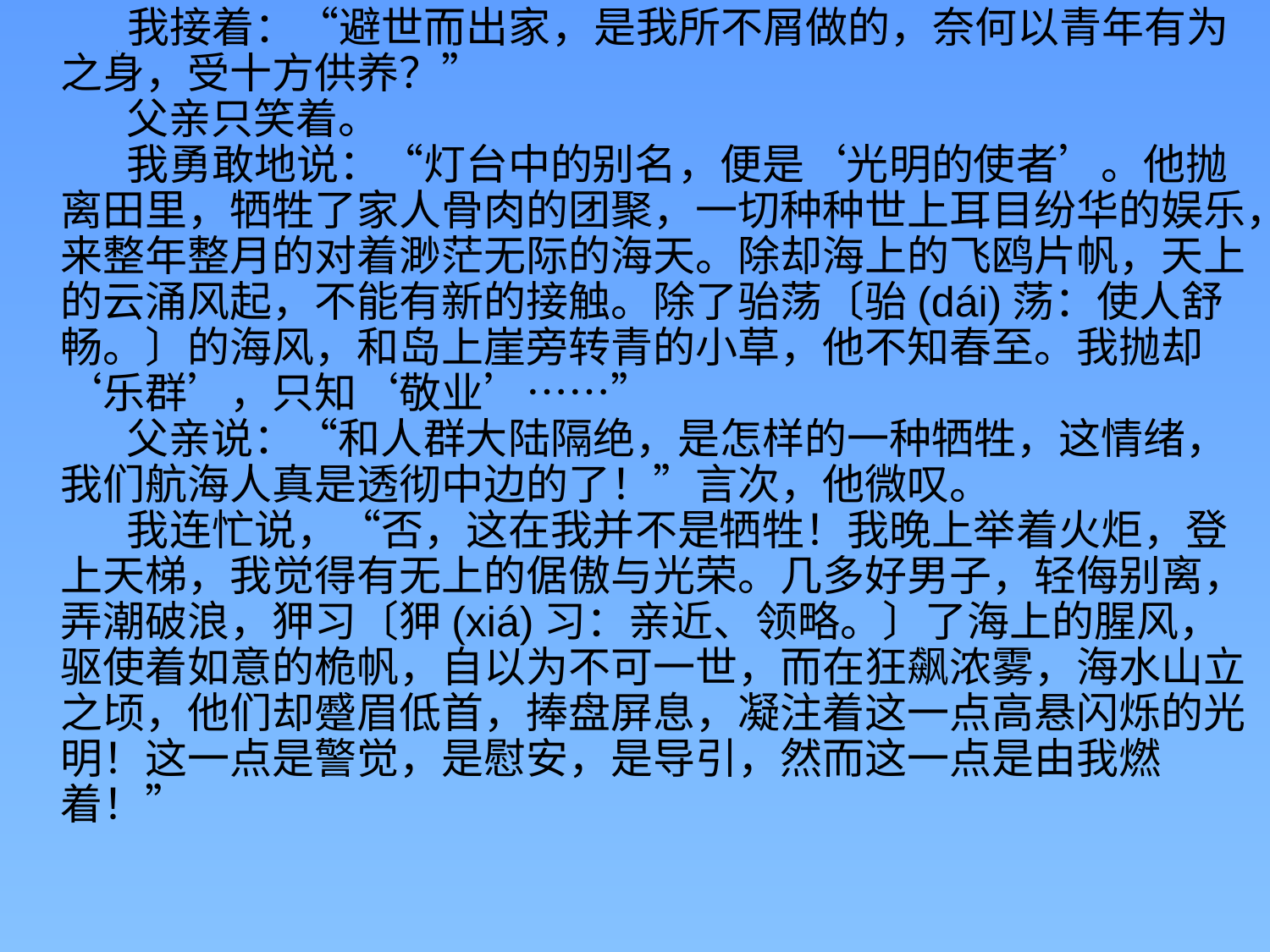

我接着：“避世而出家，是我所不屑做的，奈何以青年有为之身，受十方供养？”
       父亲只笑着。
       我勇敢地说：“灯台中的别名，便是‘光明的使者’。他抛离田里，牺牲了家人骨肉的团聚，一切种种世上耳目纷华的娱乐，来整年整月的对着渺茫无际的海天。除却海上的飞鸥片帆，天上的云涌风起，不能有新的接触。除了骀荡〔骀(dái)荡：使人舒畅。〕的海风，和岛上崖旁转青的小草，他不知春至。我抛却‘乐群’，只知‘敬业’……”
       父亲说：“和人群大陆隔绝，是怎样的一种牺牲，这情绪，我们航海人真是透彻中边的了！”言次，他微叹。
       我连忙说，“否，这在我并不是牺牲！我晚上举着火炬，登上天梯，我觉得有无上的倨傲与光荣。几多好男子，轻侮别离，弄潮破浪，狎习〔狎(xiá)习：亲近、领略。〕了海上的腥风，驱使着如意的桅帆，自以为不可一世，而在狂飙浓雾，海水山立之顷，他们却蹙眉低首，捧盘屏息，凝注着这一点高悬闪烁的光明！这一点是警觉，是慰安，是导引，然而这一点是由我燃着！”